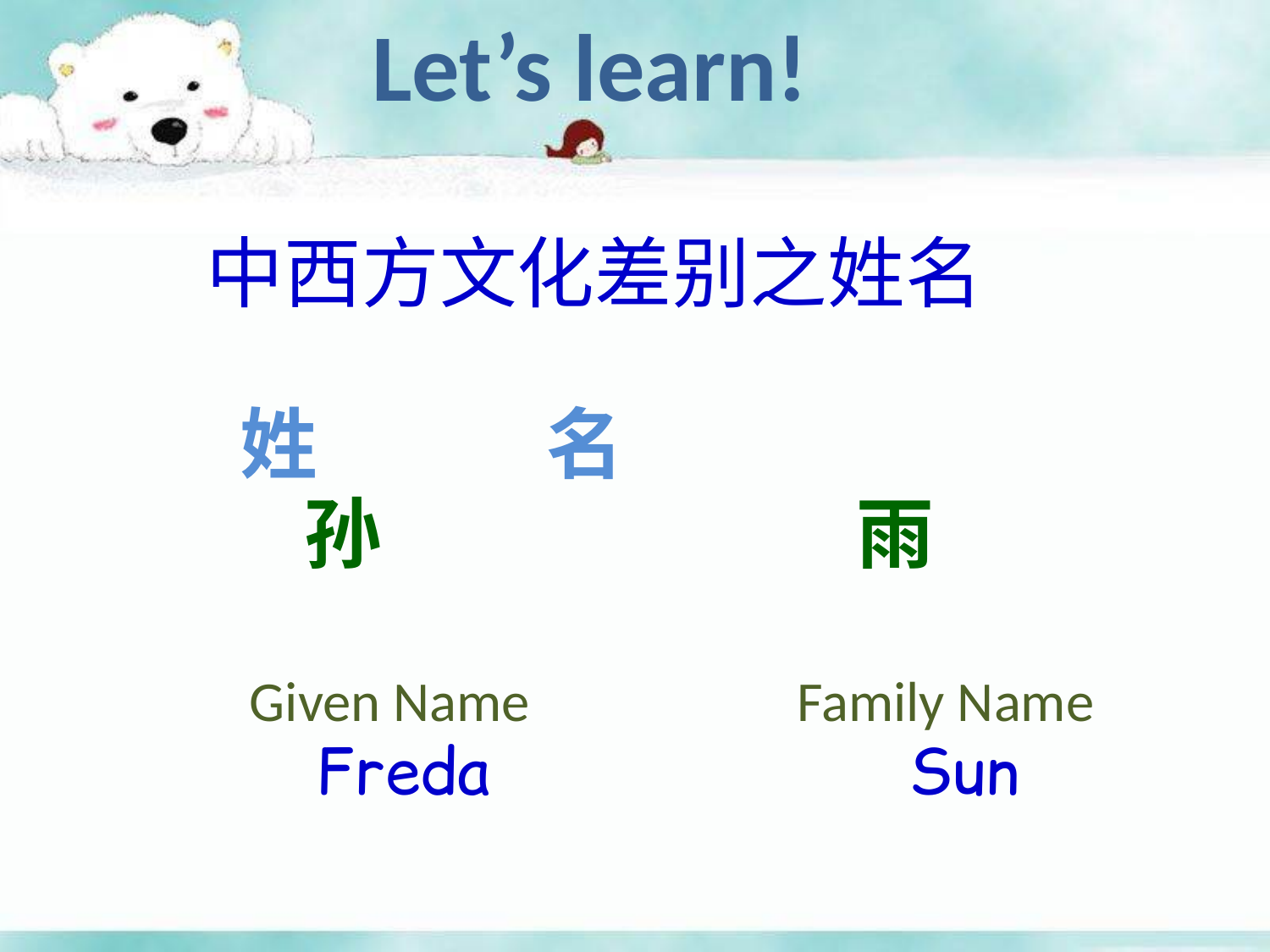

Let’s learn!
中西方文化差别之姓名
         姓             名
               孙                           雨

            Given Name                     Family Name
              Freda                      Sun